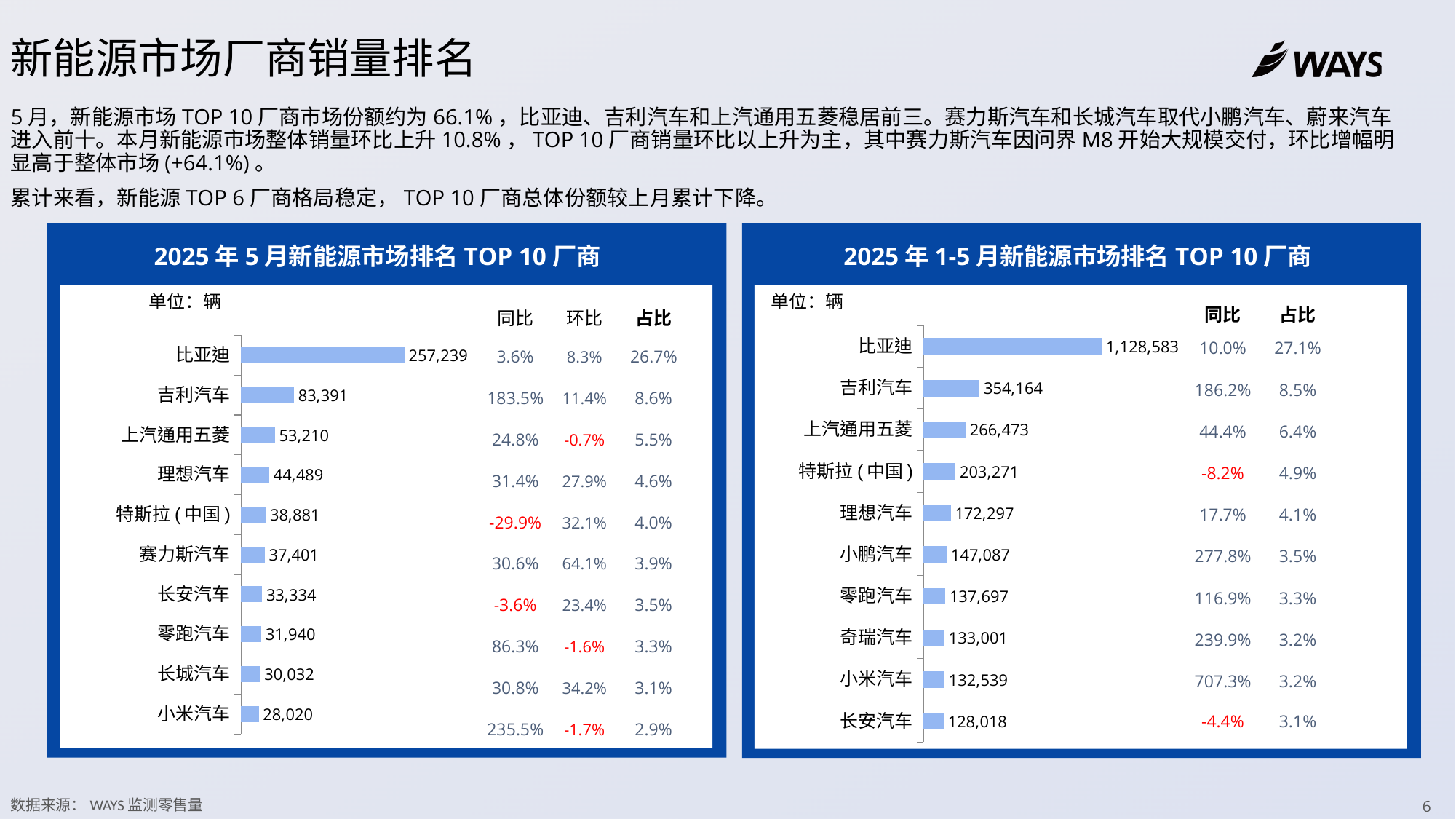

新能源市场厂商销量排名
5月，新能源市场TOP 10厂商市场份额约为66.1%，比亚迪、吉利汽车和上汽通用五菱稳居前三。赛力斯汽车和长城汽车取代小鹏汽车、蔚来汽车进入前十。本月新能源市场整体销量环比上升10.8%，TOP 10厂商销量环比以上升为主，其中赛力斯汽车因问界M8开始大规模交付，环比增幅明显高于整体市场(+64.1%)。
累计来看，新能源TOP 6厂商格局稳定，TOP 10厂商总体份额较上月累计下降。

2025年5月新能源市场排名TOP 10厂商
2025年1-5月新能源市场排名TOP 10厂商

单位：辆

单位：辆
| 同比 | 环比 | 占比 |
| --- | --- | --- |
| 3.6% | 8.3% | 26.7% |
| 183.5% | 11.4% | 8.6% |
| 24.8% | -0.7% | 5.5% |
| 31.4% | 27.9% | 4.6% |
| -29.9% | 32.1% | 4.0% |
| 30.6% | 64.1% | 3.9% |
| -3.6% | 23.4% | 3.5% |
| 86.3% | -1.6% | 3.3% |
| 30.8% | 34.2% | 3.1% |
| 235.5% | -1.7% | 2.9% |
| 同比 | 占比 |
| --- | --- |
| 10.0% | 27.1% |
| 186.2% | 8.5% |
| 44.4% | 6.4% |
| -8.2% | 4.9% |
| 17.7% | 4.1% |
| 277.8% | 3.5% |
| 116.9% | 3.3% |
| 239.9% | 3.2% |
| 707.3% | 3.2% |
| -4.4% | 3.1% |

### Chart

| Category | 202105 |
|---|---|
| 比亚迪 | 257239.0 |
| 吉利汽车 | 83391.0 |
| 上汽通用五菱 | 53210.0 |
| 理想汽车 | 44489.0 |
| 特斯拉(中国) | 38881.0 |
| 赛力斯汽车 | 37401.0 |
| 长安汽车 | 33334.0 |
| 零跑汽车 | 31940.0 |
| 长城汽车 | 30032.0 |
| 小米汽车 | 28020.0 |

### Chart

| Category | 累计 |
|---|---|
| 比亚迪 | 1128583.0 |
| 吉利汽车 | 354164.0 |
| 上汽通用五菱 | 266473.0 |
| 特斯拉(中国) | 203271.0 |
| 理想汽车 | 172297.0 |
| 小鹏汽车 | 147087.0 |
| 零跑汽车 | 137697.0 |
| 奇瑞汽车 | 133001.0 |
| 小米汽车 | 132539.0 |
| 长安汽车 | 128018.0 |
数据来源：WAYS监测零售量
6